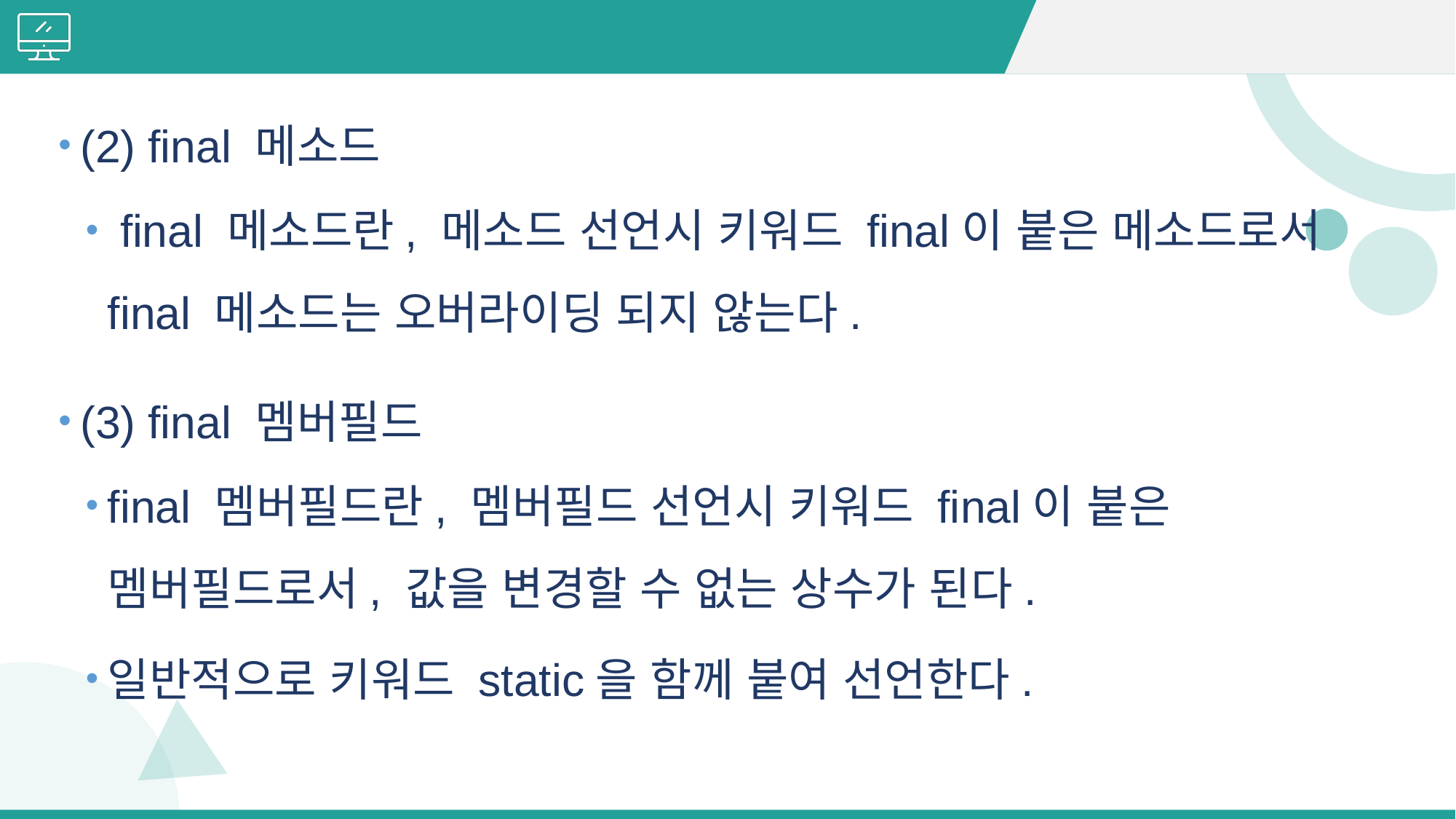

#
(2) final 메소드
 final 메소드란, 메소드 선언시 키워드 final이 붙은 메소드로서 final 메소드는 오버라이딩 되지 않는다.
(3) final 멤버필드
final 멤버필드란, 멤버필드 선언시 키워드 final이 붙은 멤버필드로서, 값을 변경할 수 없는 상수가 된다.
일반적으로 키워드 static을 함께 붙여 선언한다.